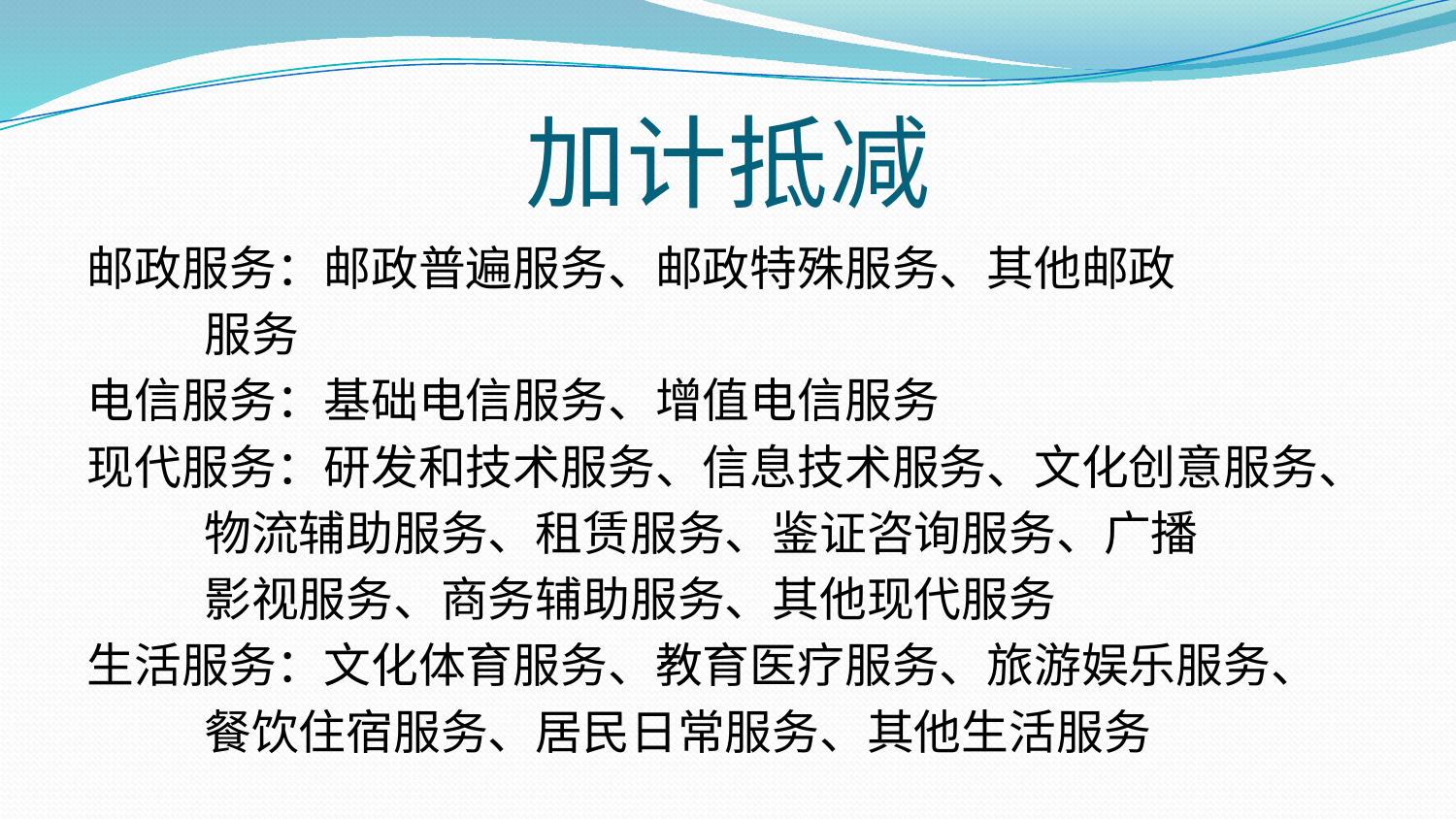

# 加计抵减
邮政服务：邮政普遍服务、邮政特殊服务、其他邮政
          服务
电信服务：基础电信服务、增值电信服务
现代服务：研发和技术服务、信息技术服务、文化创意服务、
          物流辅助服务、租赁服务、鉴证咨询服务、广播
          影视服务、商务辅助服务、其他现代服务
生活服务：文化体育服务、教育医疗服务、旅游娱乐服务、
          餐饮住宿服务、居民日常服务、其他生活服务